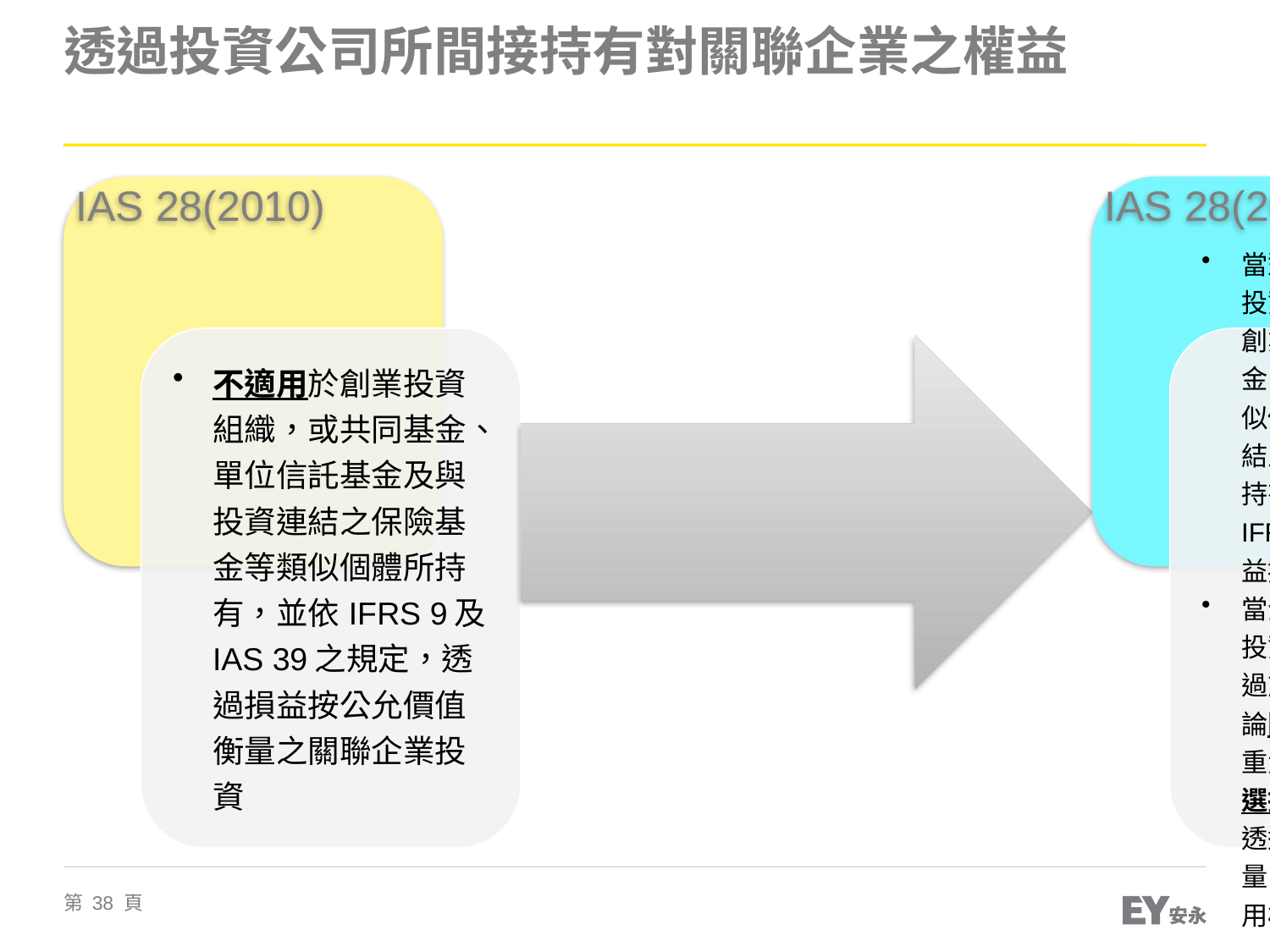

# 透過投資公司所間接持有對關聯企業之權益
IAS 28(2010)
不適用於創業投資組織，或共同基金、單位信託基金及與投資連結之保險基金等類似個體所持有，並依IFRS 9及IAS 39之規定，透過損益按公允價值衡量之關聯企業投資